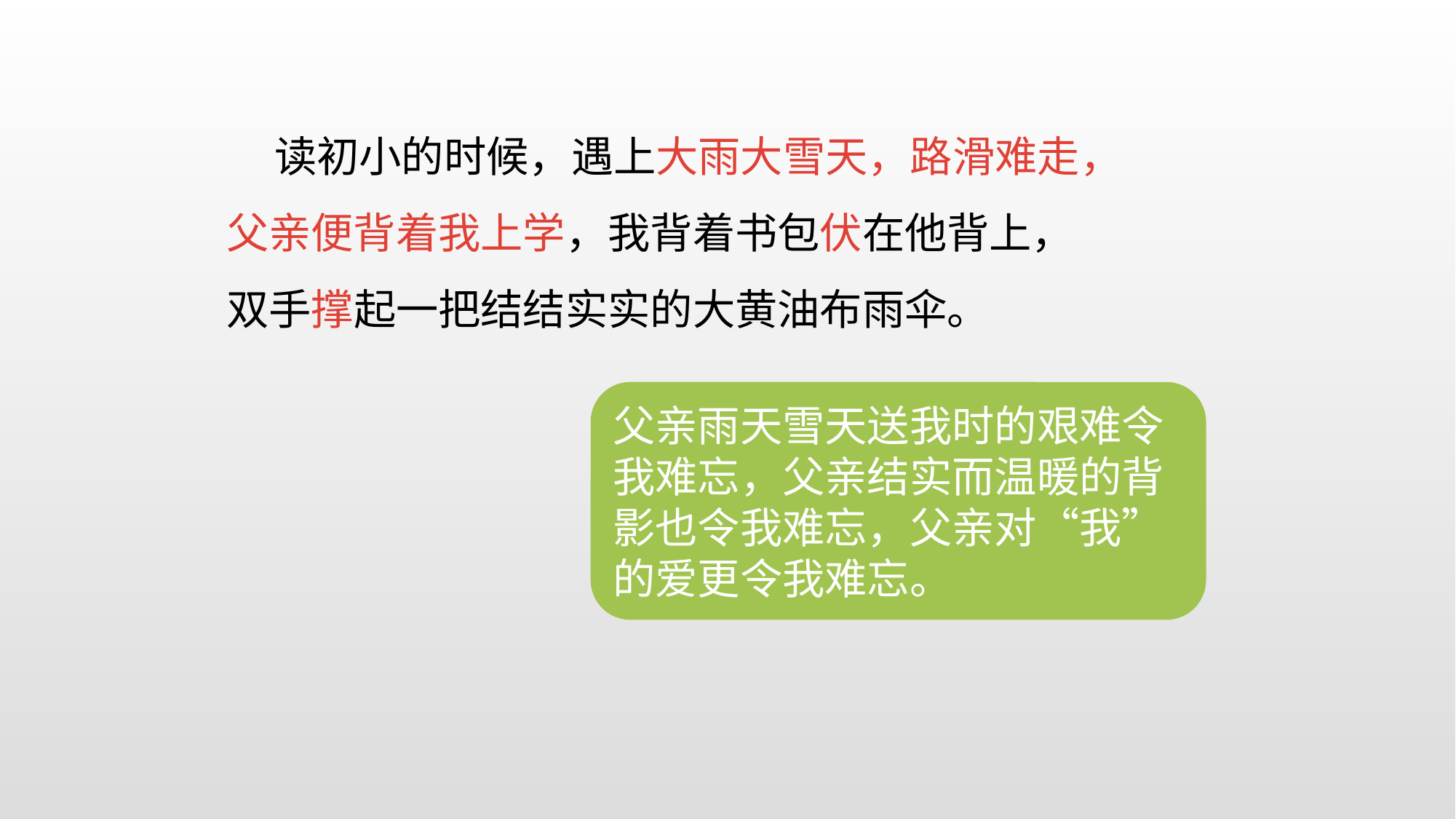

读初小的时候，遇上大雨大雪天，路滑难走，父亲便背着我上学，我背着书包伏在他背上，双手撑起一把结结实实的大黄油布雨伞。
父亲雨天雪天送我时的艰难令我难忘，父亲结实而温暖的背影也令我难忘，父亲对“我”的爱更令我难忘。